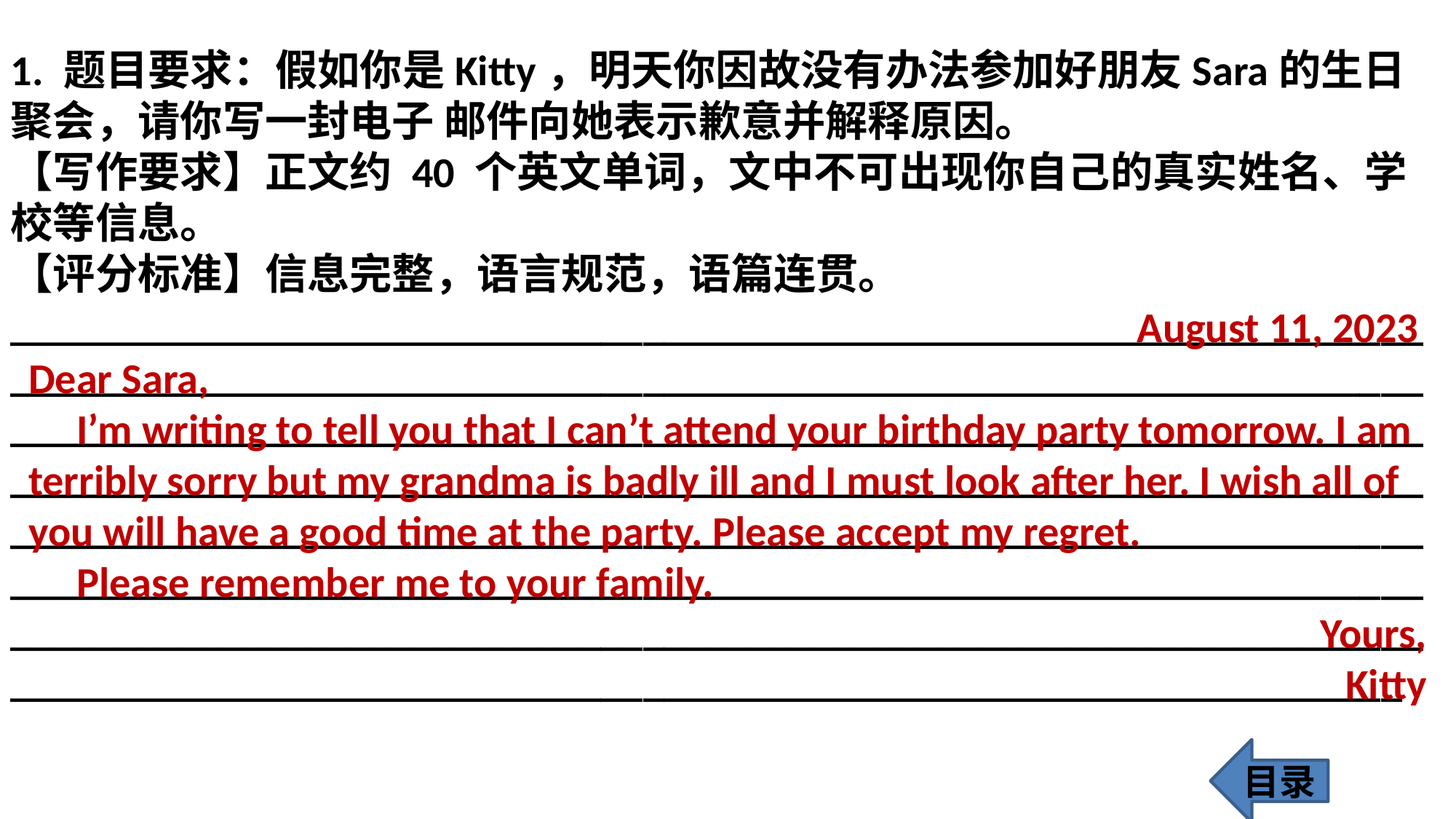

1. 题目要求：假如你是Kitty，明天你因故没有办法参加好朋友Sara的生日聚会，请你写一封电子 邮件向她表示歉意并解释原因。
【写作要求】正文约 40 个英文单词，文中不可出现你自己的真实姓名、学校等信息。
【评分标准】信息完整，语言规范，语篇连贯。
___________________________________________________________________
___________________________________________________________________
___________________________________________________________________
___________________________________________________________________
___________________________________________________________________
___________________________________________________________________
___________________________________________________________________
__________________________________________________________________
                                                                                                                   August 11, 2023
Dear Sara,
     I’m writing to tell you that I can’t attend your birthday party tomorrow. I am terribly sorry but my grandma is badly ill and I must look after her. I wish all of you will have a good time at the party. Please accept my regret.
     Please remember me to your family.
Yours,
Kitty
82
目录